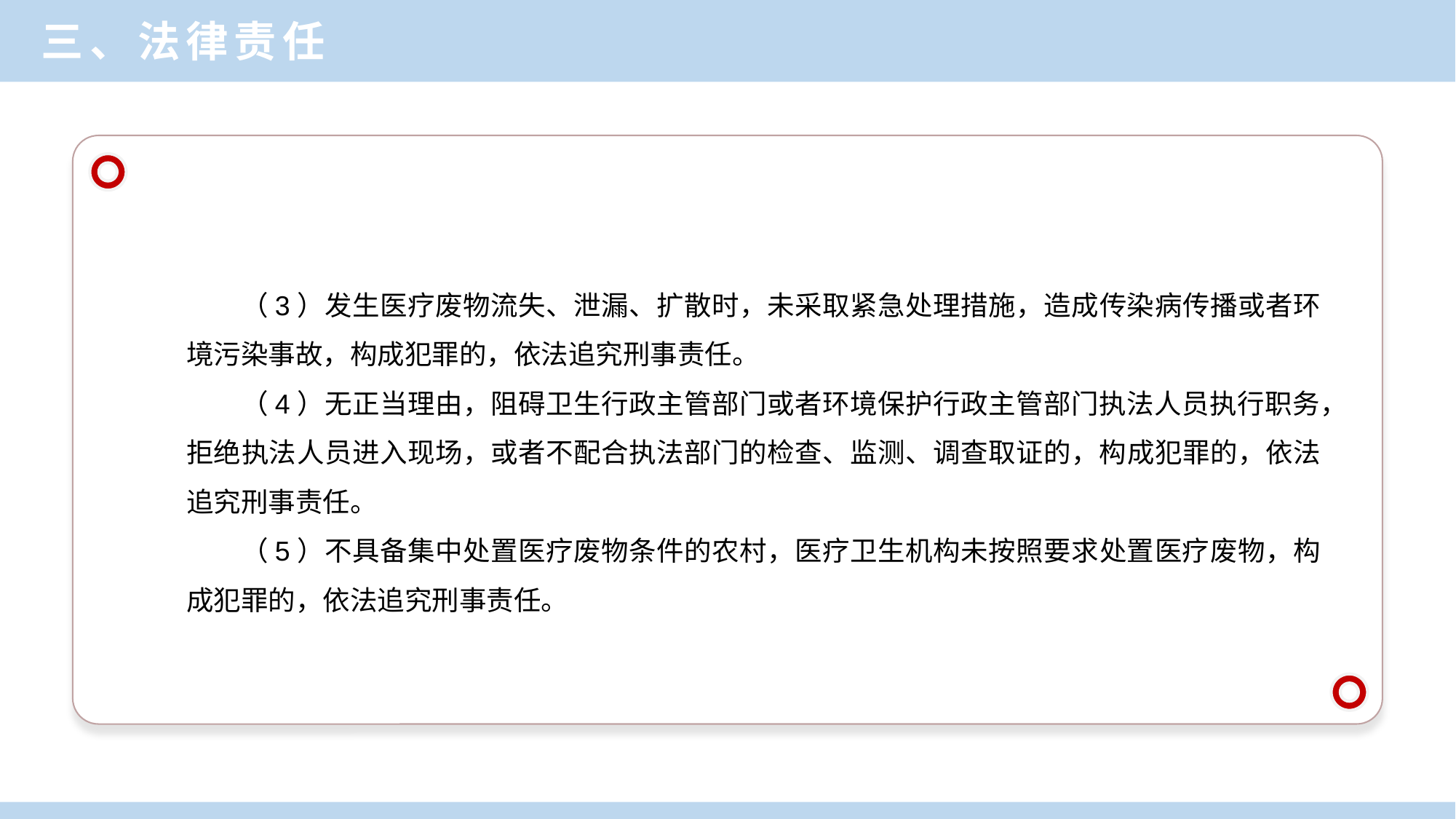

三、法律责任

（3）发生医疗废物流失、泄漏、扩散时，未采取紧急处理措施，造成传染病传播或者环境污染事故，构成犯罪的，依法追究刑事责任。
（4）无正当理由，阻碍卫生行政主管部门或者环境保护行政主管部门执法人员执行职务，拒绝执法人员进入现场，或者不配合执法部门的检查、监测、调查取证的，构成犯罪的，依法追究刑事责任。
（5）不具备集中处置医疗废物条件的农村，医疗卫生机构未按照要求处置医疗废物，构成犯罪的，依法追究刑事责任。